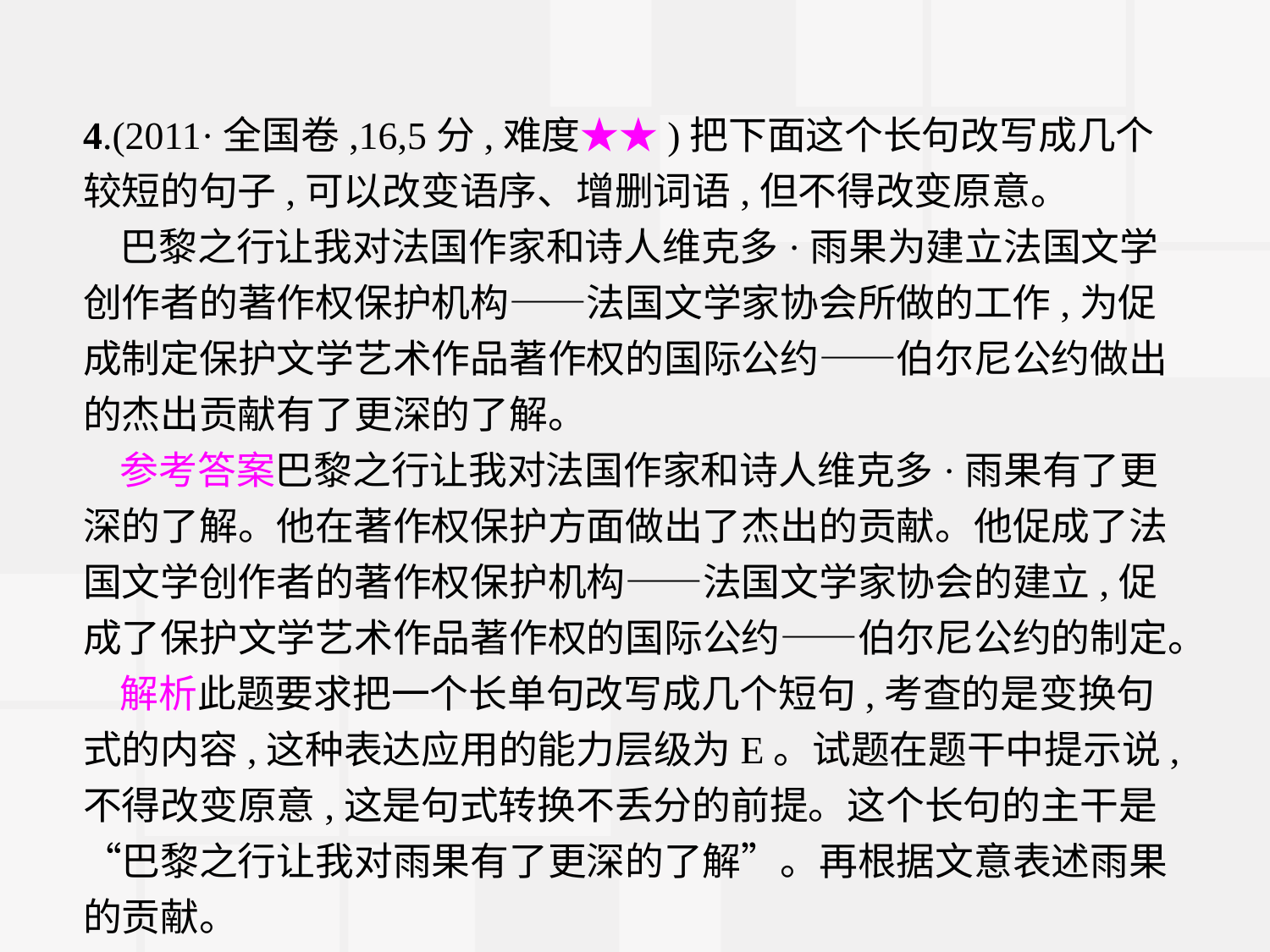

4.(2011·全国卷,16,5分,难度★★)把下面这个长句改写成几个较短的句子,可以改变语序、增删词语,但不得改变原意。
巴黎之行让我对法国作家和诗人维克多·雨果为建立法国文学创作者的著作权保护机构——法国文学家协会所做的工作,为促成制定保护文学艺术作品著作权的国际公约——伯尔尼公约做出的杰出贡献有了更深的了解。
参考答案巴黎之行让我对法国作家和诗人维克多·雨果有了更深的了解。他在著作权保护方面做出了杰出的贡献。他促成了法国文学创作者的著作权保护机构——法国文学家协会的建立,促成了保护文学艺术作品著作权的国际公约——伯尔尼公约的制定。
解析此题要求把一个长单句改写成几个短句,考查的是变换句式的内容,这种表达应用的能力层级为E。试题在题干中提示说,不得改变原意,这是句式转换不丢分的前提。这个长句的主干是“巴黎之行让我对雨果有了更深的了解”。再根据文意表述雨果的贡献。